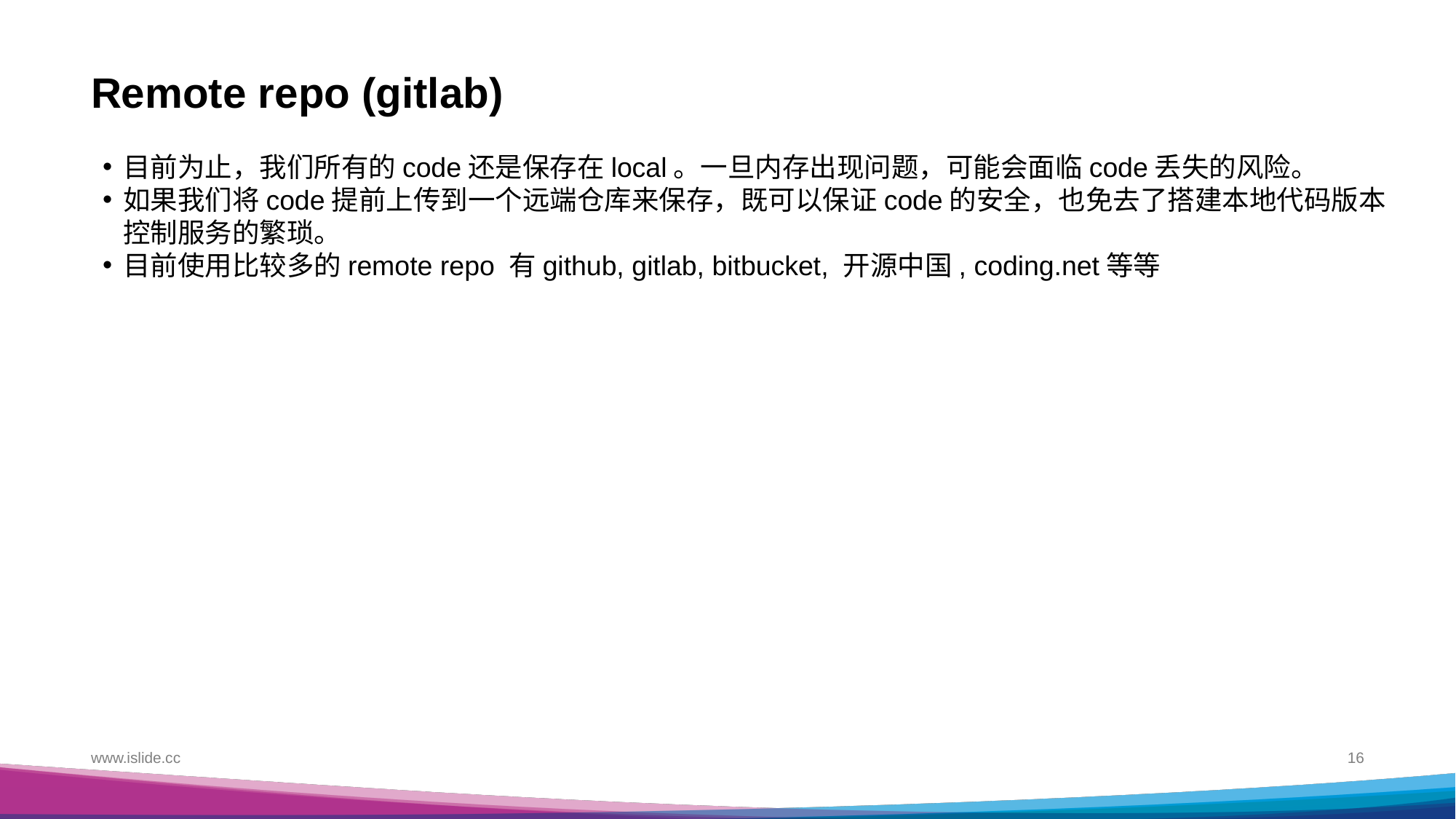

# Remote repo (gitlab)
目前为止，我们所有的code还是保存在local。一旦内存出现问题，可能会面临code丢失的风险。
如果我们将code提前上传到一个远端仓库来保存，既可以保证code的安全，也免去了搭建本地代码版本控制服务的繁琐。
目前使用比较多的remote repo 有github, gitlab, bitbucket, 开源中国, coding.net等等

www.islide.cc
16